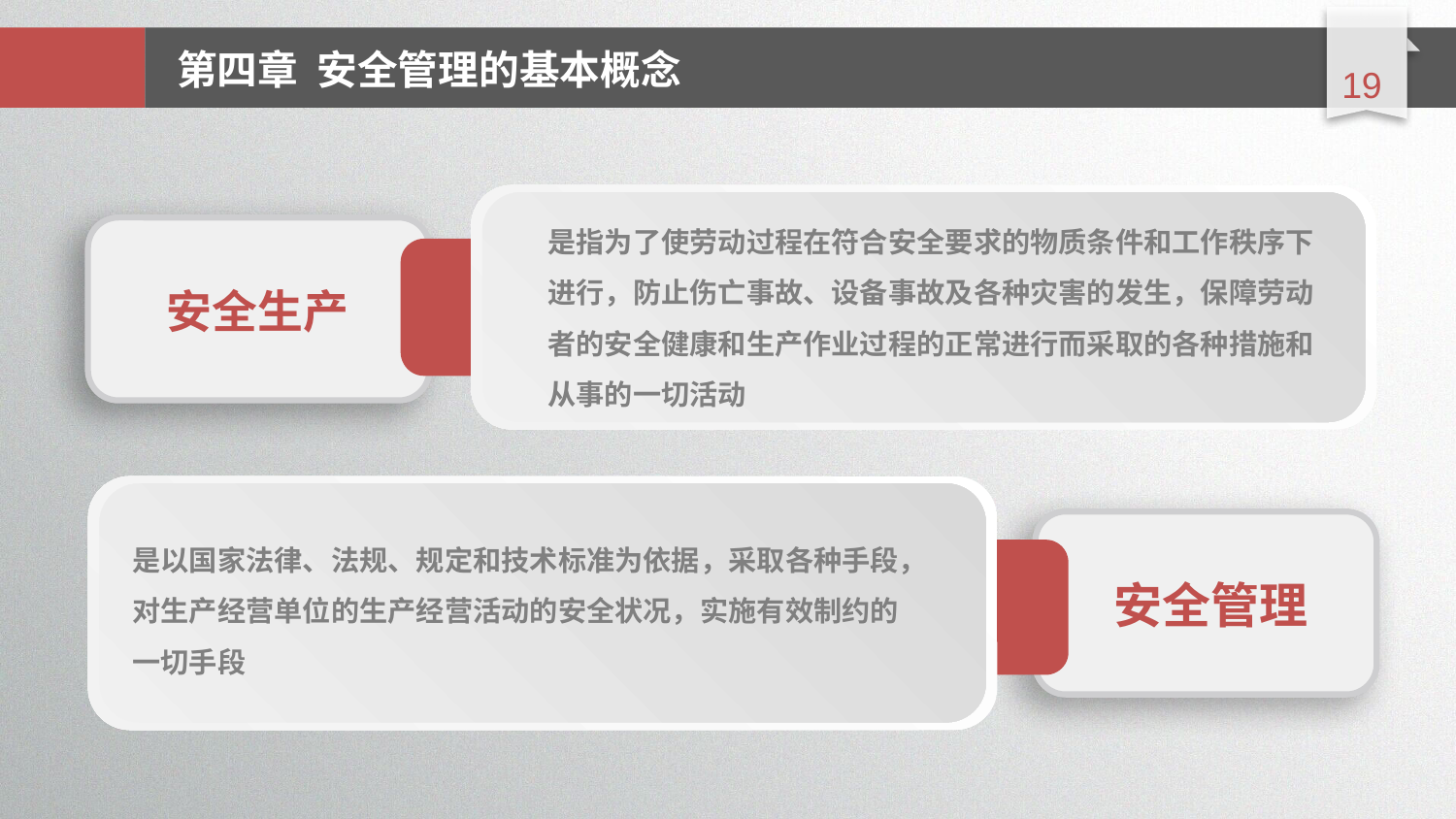

延时符
第四章  安全管理的基本概念

是指为了使劳动过程在符合安全要求的物质条件和工作秩序下进行，防止伤亡事故、设备事故及各种灾害的发生，保障劳动者的安全健康和生产作业过程的正常进行而采取的各种措施和从事的一切活动

安全生产

是以国家法律、法规、规定和技术标准为依据，采取各种手段，对生产经营单位的生产经营活动的安全状况，实施有效制约的一切手段

安全管理